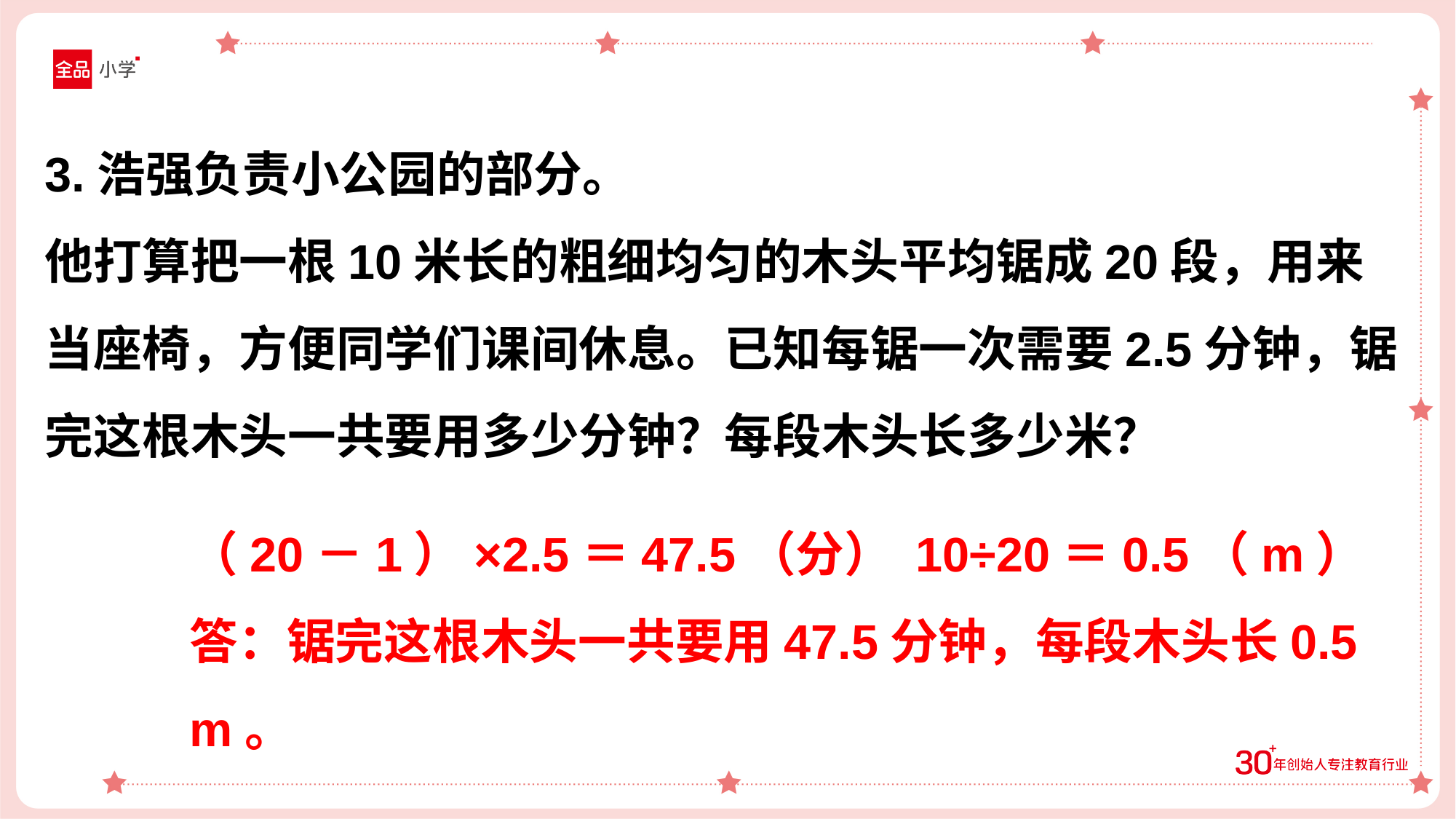

3.浩强负责小公园的部分。
他打算把一根10米长的粗细均匀的木头平均锯成20段，用来当座椅，方便同学们课间休息。已知每锯一次需要2.5分钟，锯完这根木头一共要用多少分钟？每段木头长多少米？
（20－1）×2.5＝47.5（分） 10÷20＝0.5（m）
答：锯完这根木头一共要用47.5分钟，每段木头长0.5 m。